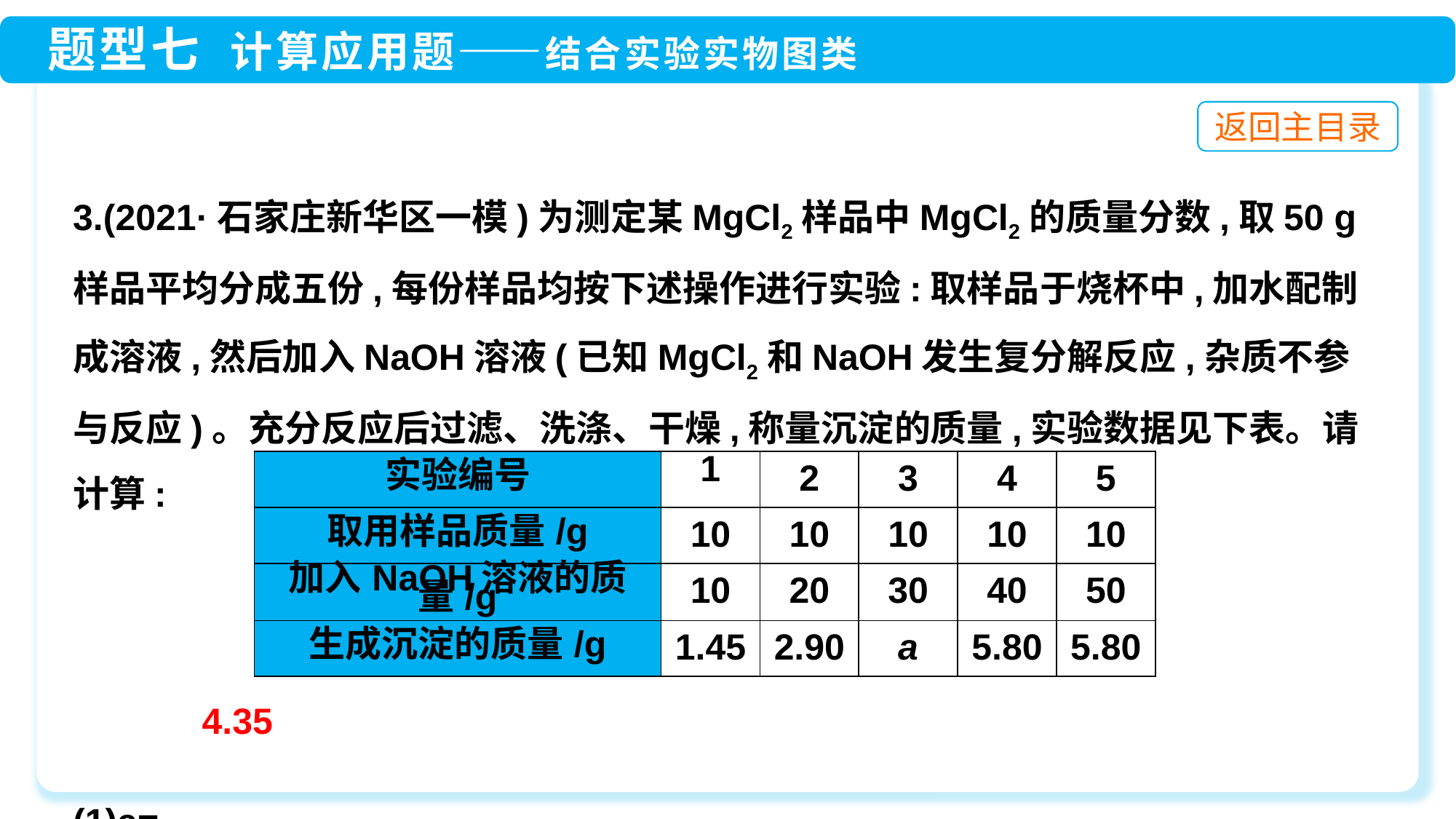

3.(2021·石家庄新华区一模)为测定某MgCl2样品中MgCl2的质量分数,取50 g样品平均分成五份,每份样品均按下述操作进行实验:取样品于烧杯中,加水配制成溶液,然后加入NaOH溶液(已知MgCl2和NaOH发生复分解反应,杂质不参与反应)。充分反应后过滤、洗涤、干燥,称量沉淀的质量,实验数据见下表。请计算:

(1)a=　　　　。
| 实验编号 | 1 | 2 | 3 | 4 | 5 |
| --- | --- | --- | --- | --- | --- |
| 取用样品质量/g | 10 | 10 | 10 | 10 | 10 |
| 加入NaOH溶液的质量/g | 10 | 20 | 30 | 40 | 50 |
| 生成沉淀的质量/g | 1.45 | 2.90 | a | 5.80 | 5.80 |
4.35